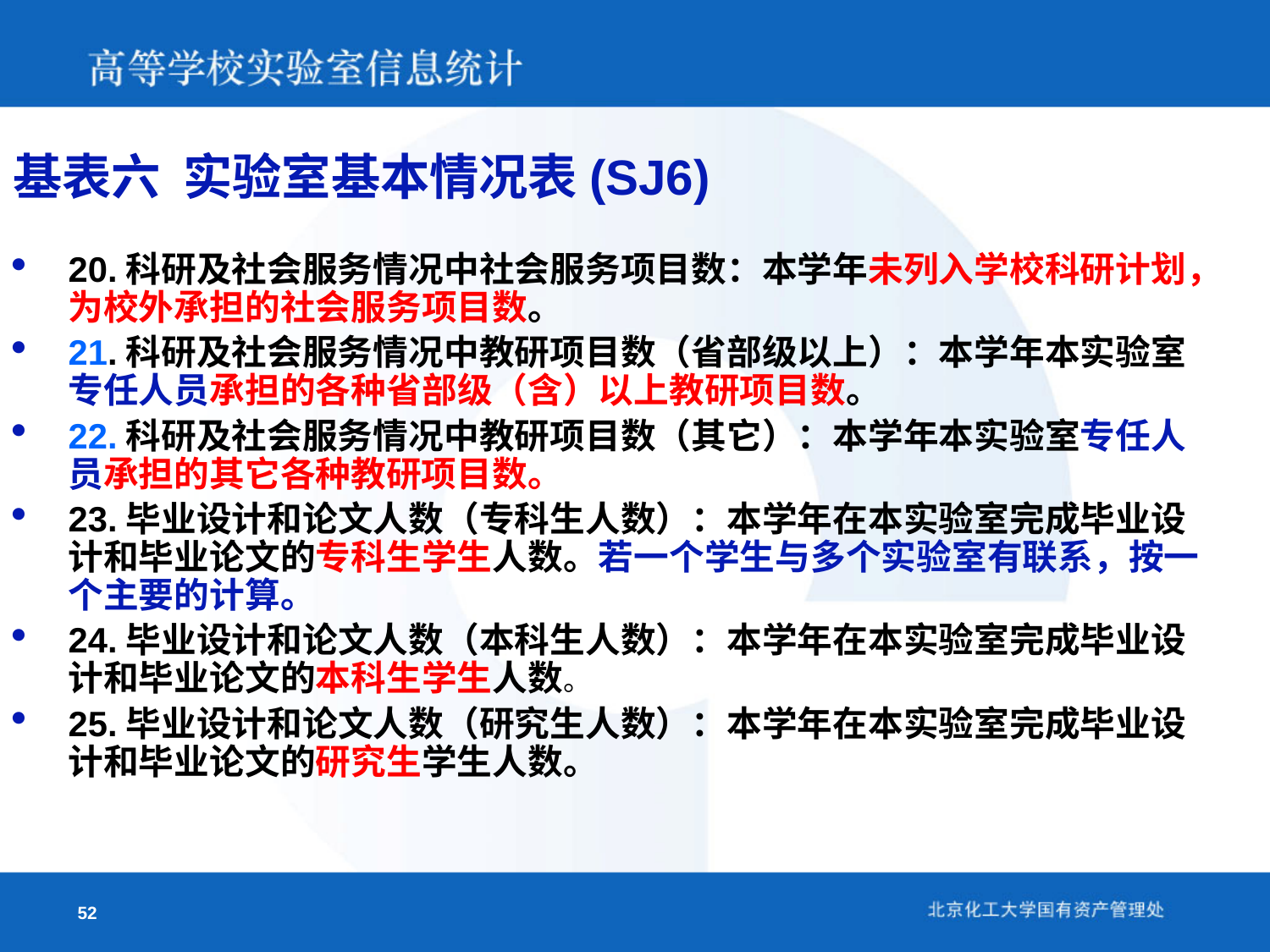

基表六  实验室基本情况表(SJ6)

20.科研及社会服务情况中社会服务项目数：本学年未列入学校科研计划，为校外承担的社会服务项目数。
21.科研及社会服务情况中教研项目数（省部级以上）：本学年本实验室专任人员承担的各种省部级（含）以上教研项目数。
22.科研及社会服务情况中教研项目数（其它）：本学年本实验室专任人员承担的其它各种教研项目数。
23.毕业设计和论文人数（专科生人数）：本学年在本实验室完成毕业设计和毕业论文的专科生学生人数。若一个学生与多个实验室有联系，按一个主要的计算。
24.毕业设计和论文人数（本科生人数）：本学年在本实验室完成毕业设计和毕业论文的本科生学生人数。
25.毕业设计和论文人数（研究生人数）：本学年在本实验室完成毕业设计和毕业论文的研究生学生人数。